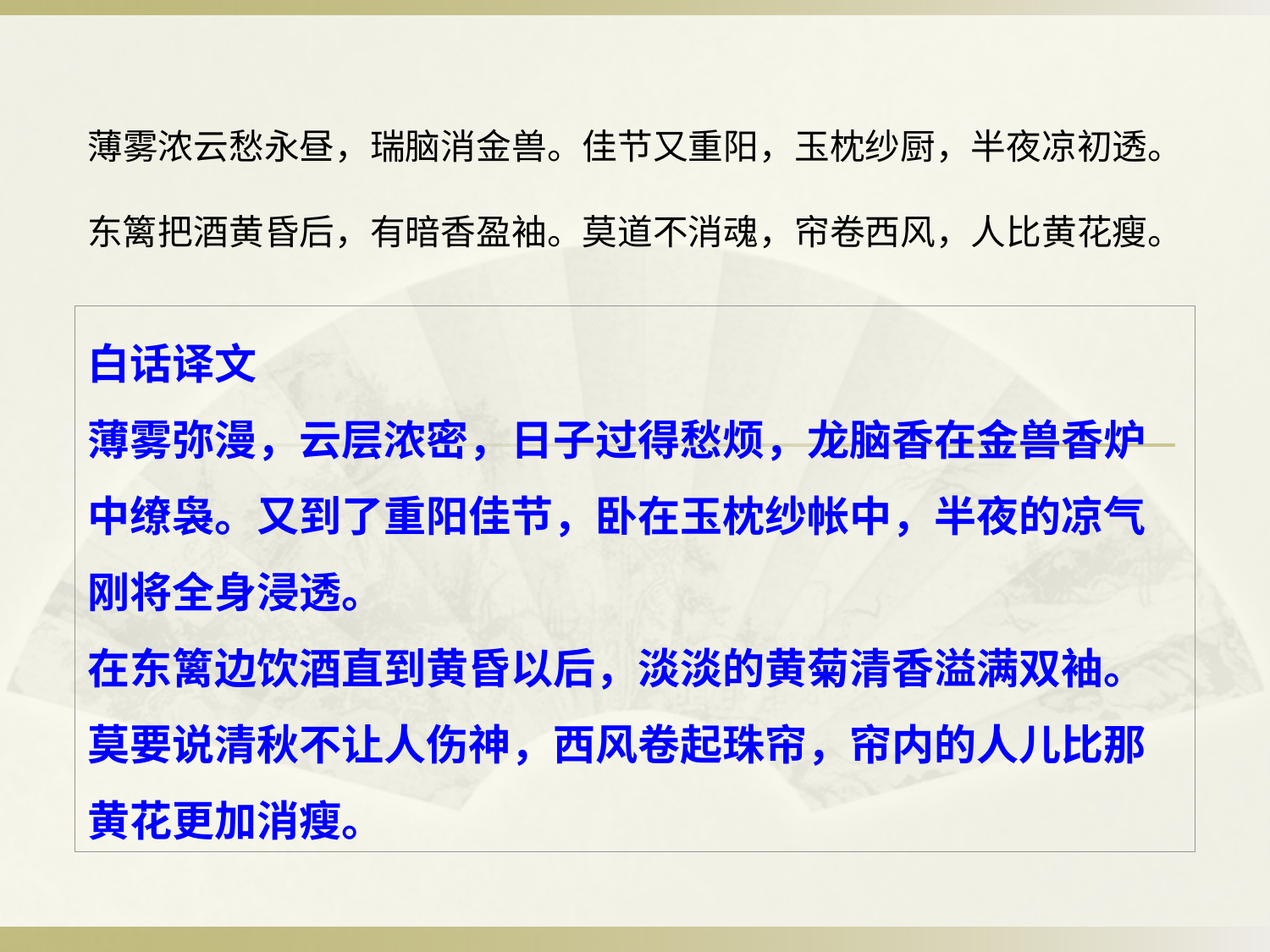

薄雾浓云愁永昼，瑞脑消金兽。佳节又重阳，玉枕纱厨，半夜凉初透。
东篱把酒黄昏后，有暗香盈袖。莫道不消魂，帘卷西风，人比黄花瘦。
白话译文
薄雾弥漫，云层浓密，日子过得愁烦，龙脑香在金兽香炉中缭袅。又到了重阳佳节，卧在玉枕纱帐中，半夜的凉气刚将全身浸透。
在东篱边饮酒直到黄昏以后，淡淡的黄菊清香溢满双袖。莫要说清秋不让人伤神，西风卷起珠帘，帘内的人儿比那黄花更加消瘦。